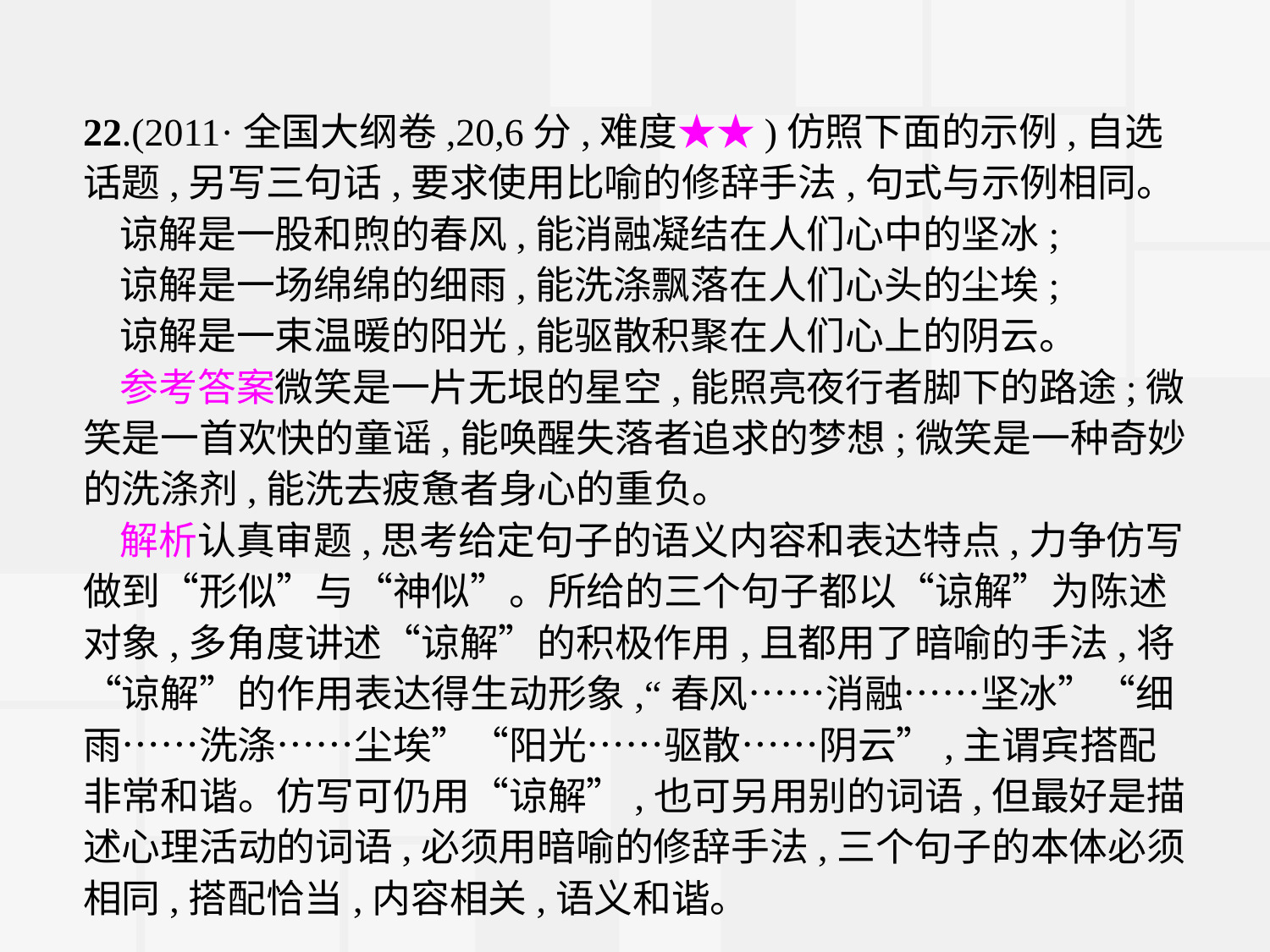

22.(2011·全国大纲卷,20,6分,难度★★)仿照下面的示例,自选话题,另写三句话,要求使用比喻的修辞手法,句式与示例相同。
谅解是一股和煦的春风,能消融凝结在人们心中的坚冰;
谅解是一场绵绵的细雨,能洗涤飘落在人们心头的尘埃;
谅解是一束温暖的阳光,能驱散积聚在人们心上的阴云。
参考答案微笑是一片无垠的星空,能照亮夜行者脚下的路途;微笑是一首欢快的童谣,能唤醒失落者追求的梦想;微笑是一种奇妙的洗涤剂,能洗去疲惫者身心的重负。
解析认真审题,思考给定句子的语义内容和表达特点,力争仿写做到“形似”与“神似”。所给的三个句子都以“谅解”为陈述对象,多角度讲述“谅解”的积极作用,且都用了暗喻的手法,将“谅解”的作用表达得生动形象,“春风……消融……坚冰”“细雨……洗涤……尘埃”“阳光……驱散……阴云”,主谓宾搭配非常和谐。仿写可仍用“谅解”,也可另用别的词语,但最好是描述心理活动的词语,必须用暗喻的修辞手法,三个句子的本体必须相同,搭配恰当,内容相关,语义和谐。